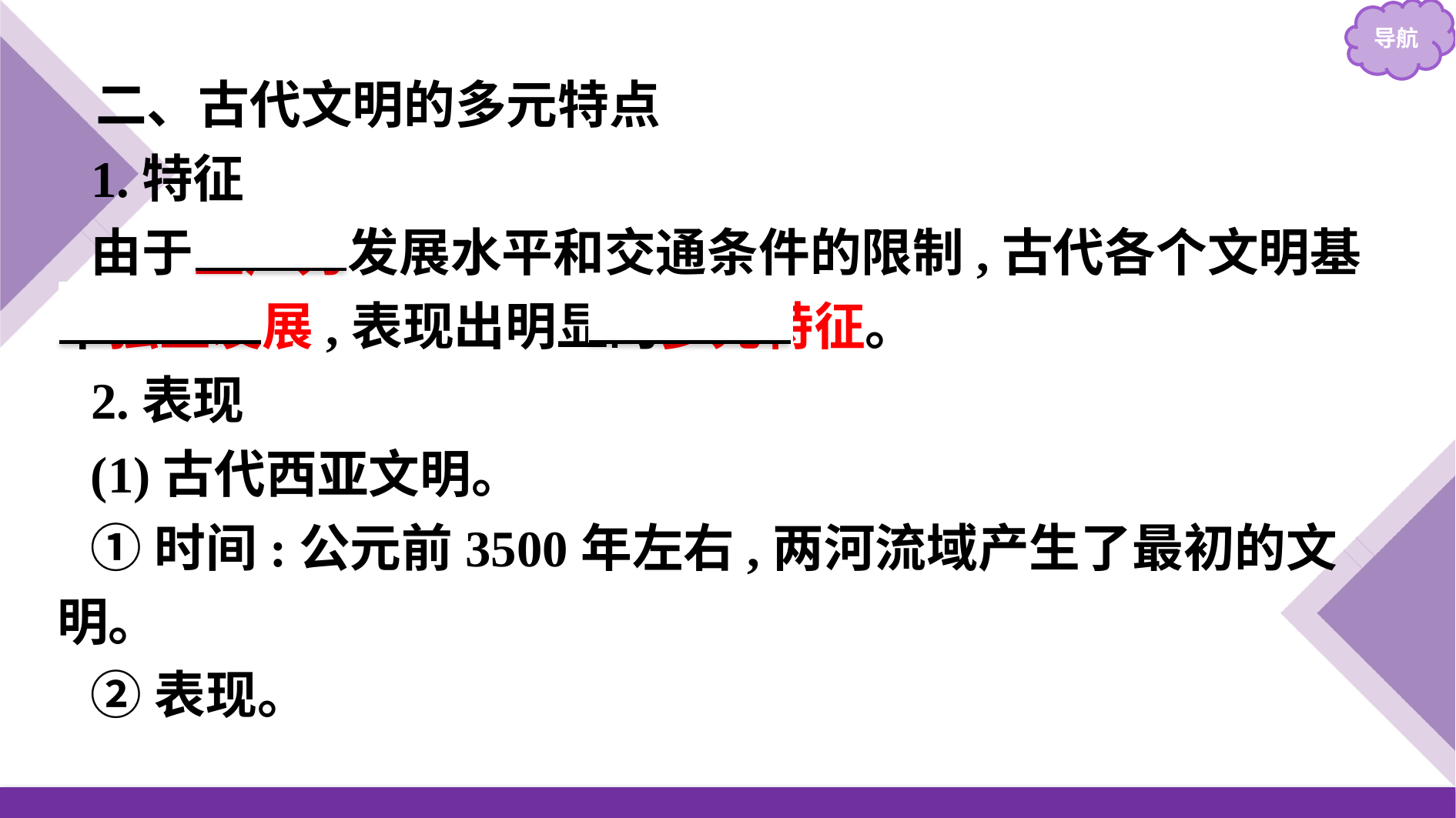

二、古代文明的多元特点
1.特征
由于生产力发展水平和交通条件的限制,古代各个文明基本独立发展,表现出明显的多元特征。
2.表现
(1)古代西亚文明。
①时间:公元前3500年左右,两河流域产生了最初的文明。
②表现。